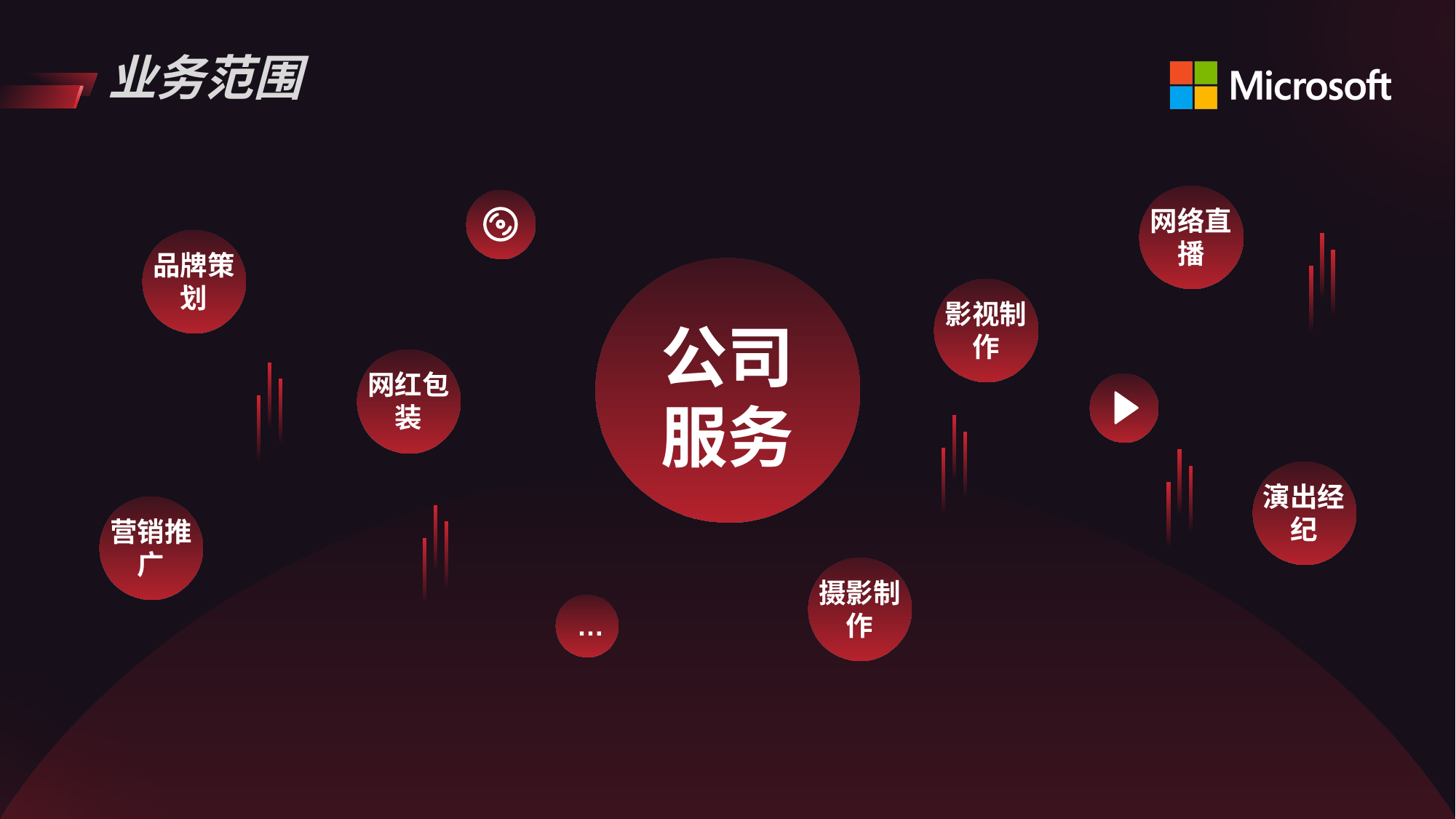

# 业务范围

网络直播

品牌策划

影视制作
公司
服务

网红包装

演出经纪

营销推广

摄影制作

…